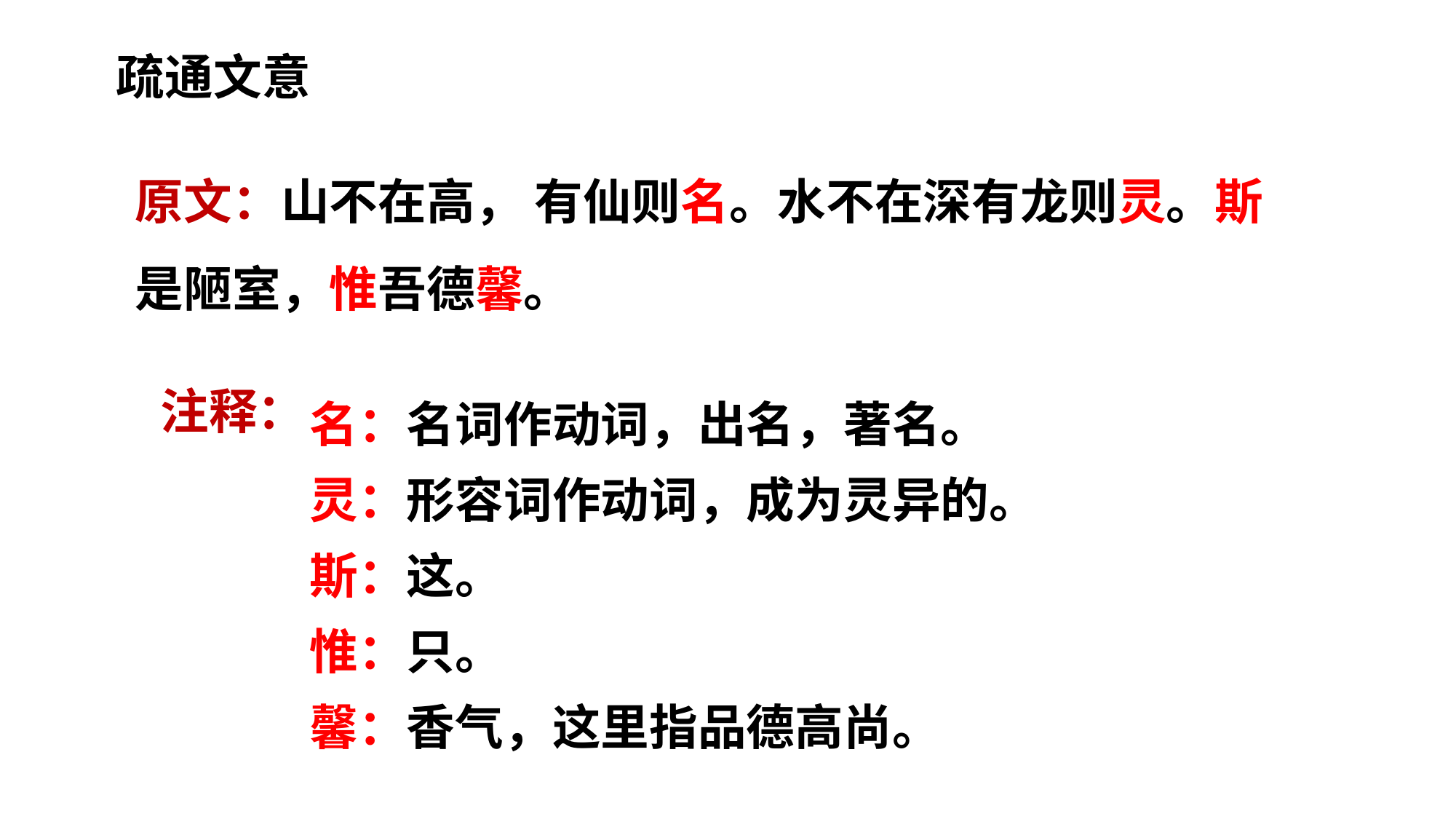

疏通文意
原文：山不在高， 有仙则名。水不在深有龙则灵。斯是陋室，惟吾德馨。

名：名词作动词，出名，著名。
灵：形容词作动词，成为灵异的。
斯：这。
惟：只。
馨：香气，这里指品德高尚。
注释：